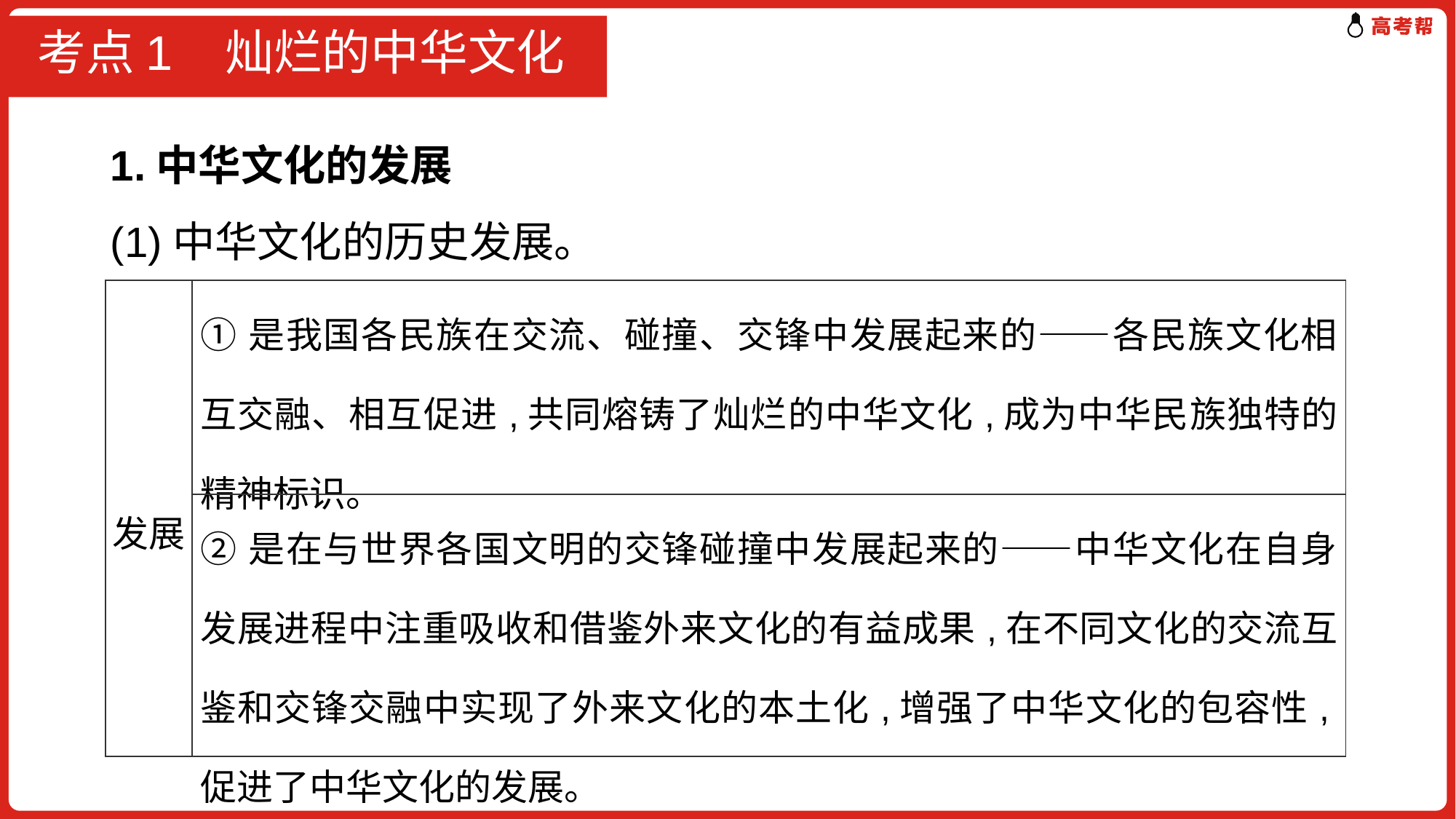

# 考点1   灿烂的中华文化
1.中华文化的发展
(1)中华文化的历史发展。
| 发展 | ①是我国各民族在交流、碰撞、交锋中发展起来的——各民族文化相互交融、相互促进,共同熔铸了灿烂的中华文化,成为中华民族独特的精神标识。 |
| --- | --- |
|  | ②是在与世界各国文明的交锋碰撞中发展起来的——中华文化在自身发展进程中注重吸收和借鉴外来文化的有益成果,在不同文化的交流互鉴和交锋交融中实现了外来文化的本土化,增强了中华文化的包容性,促进了中华文化的发展。 |